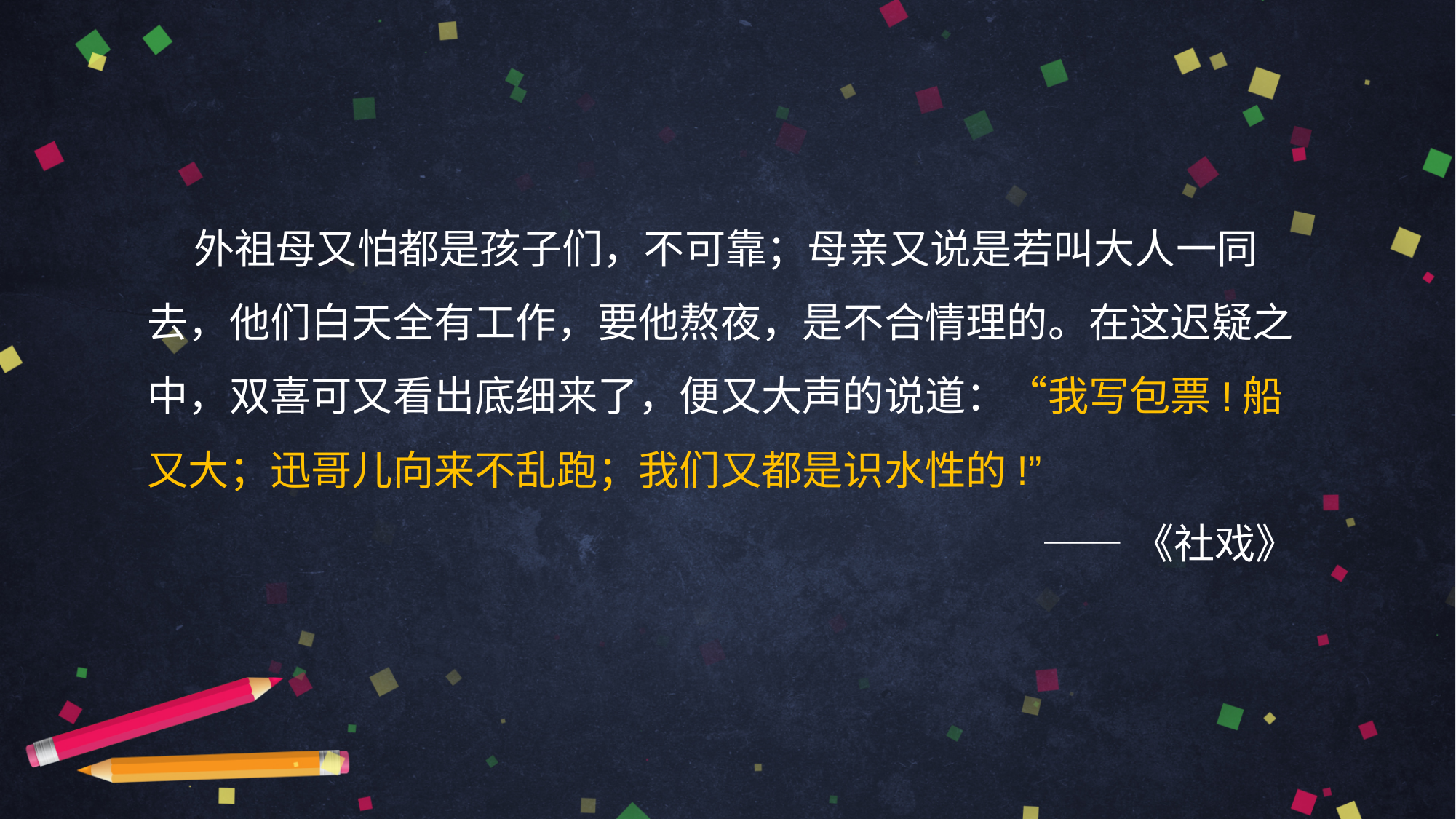

外祖母又怕都是孩子们，不可靠；母亲又说是若叫大人一同去，他们白天全有工作，要他熬夜，是不合情理的。在这迟疑之中，双喜可又看出底细来了，便又大声的说道：“我写包票!船又大；迅哥儿向来不乱跑；我们又都是识水性的!”
——《社戏》